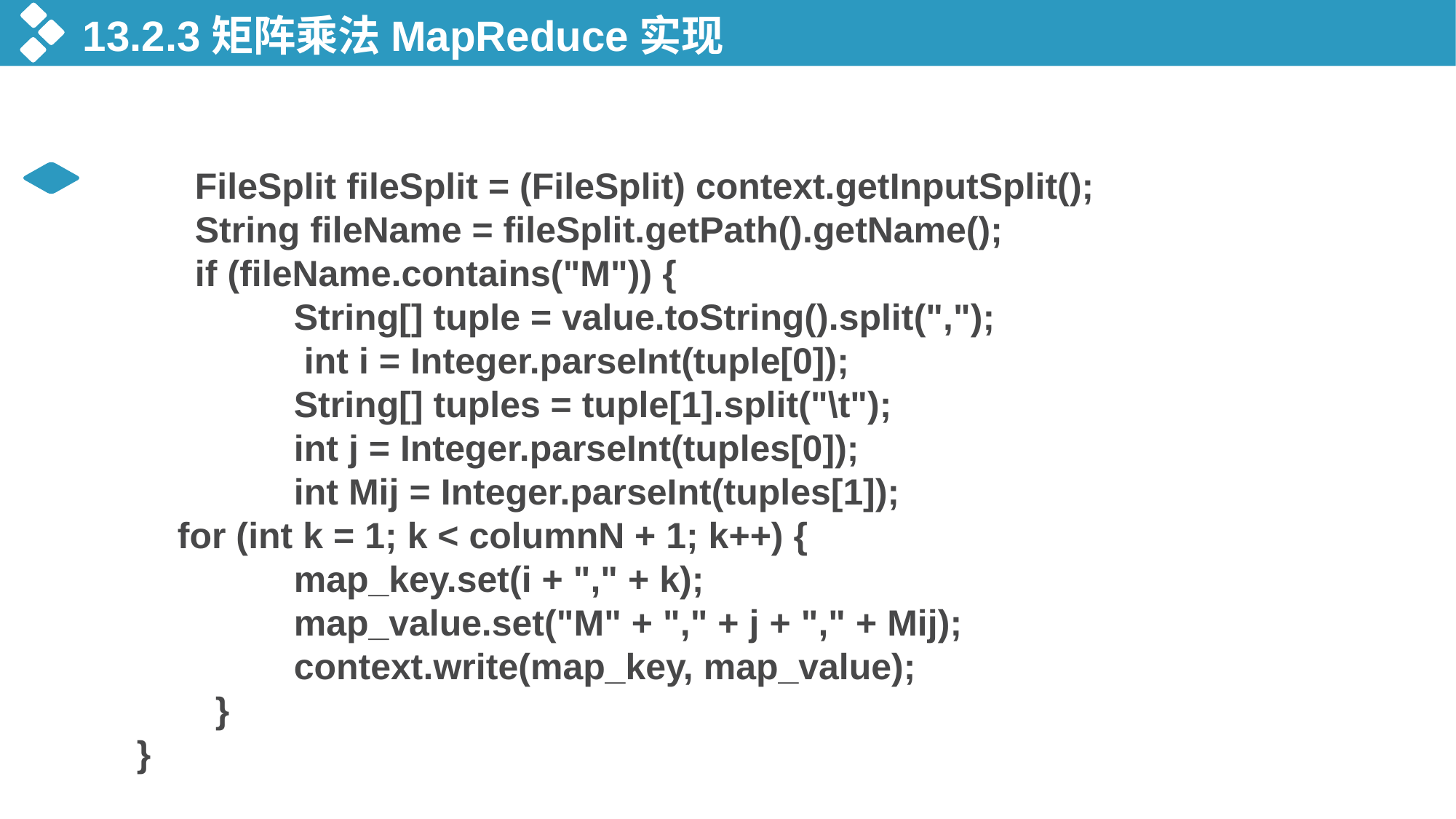

13.2.3矩阵乘法MapReduce实现

      	 FileSplit fileSplit = (FileSplit) context.getInputSplit();
      	 String fileName = fileSplit.getPath().getName();
      	 if (fileName.contains("M")) {
        		String[] tuple = value.toString().split(",");
       		 int i = Integer.parseInt(tuple[0]);
        		String[] tuples = tuple[1].split("\t");
        		int j = Integer.parseInt(tuples[0]);
        		int Mij = Integer.parseInt(tuples[1]);
          for (int k = 1; k < columnN + 1; k++) {
          		map_key.set(i + "," + k);
          		map_value.set("M" + "," + j + "," + Mij);
          		context.write(map_key, map_value);
        	   }
      }